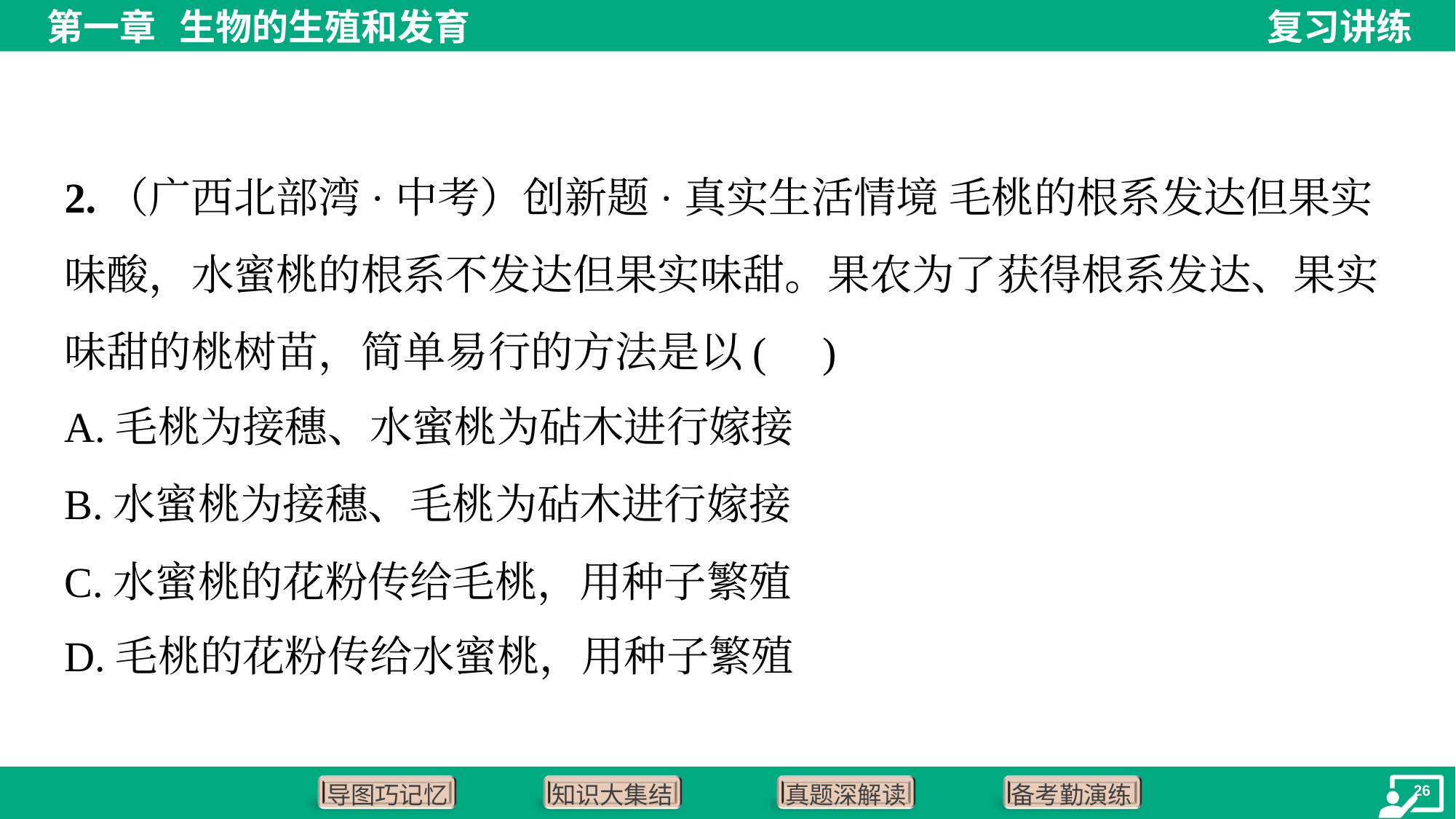

2.（广西北部湾·中考）创新题·真实生活情境 毛桃的根系发达但果实味酸，水蜜桃的根系不发达但果实味甜。果农为了获得根系发达、果实味甜的桃树苗，简单易行的方法是以(     )
A.毛桃为接穗、水蜜桃为砧木进行嫁接
B.水蜜桃为接穗、毛桃为砧木进行嫁接
C.水蜜桃的花粉传给毛桃，用种子繁殖
D.毛桃的花粉传给水蜜桃，用种子繁殖